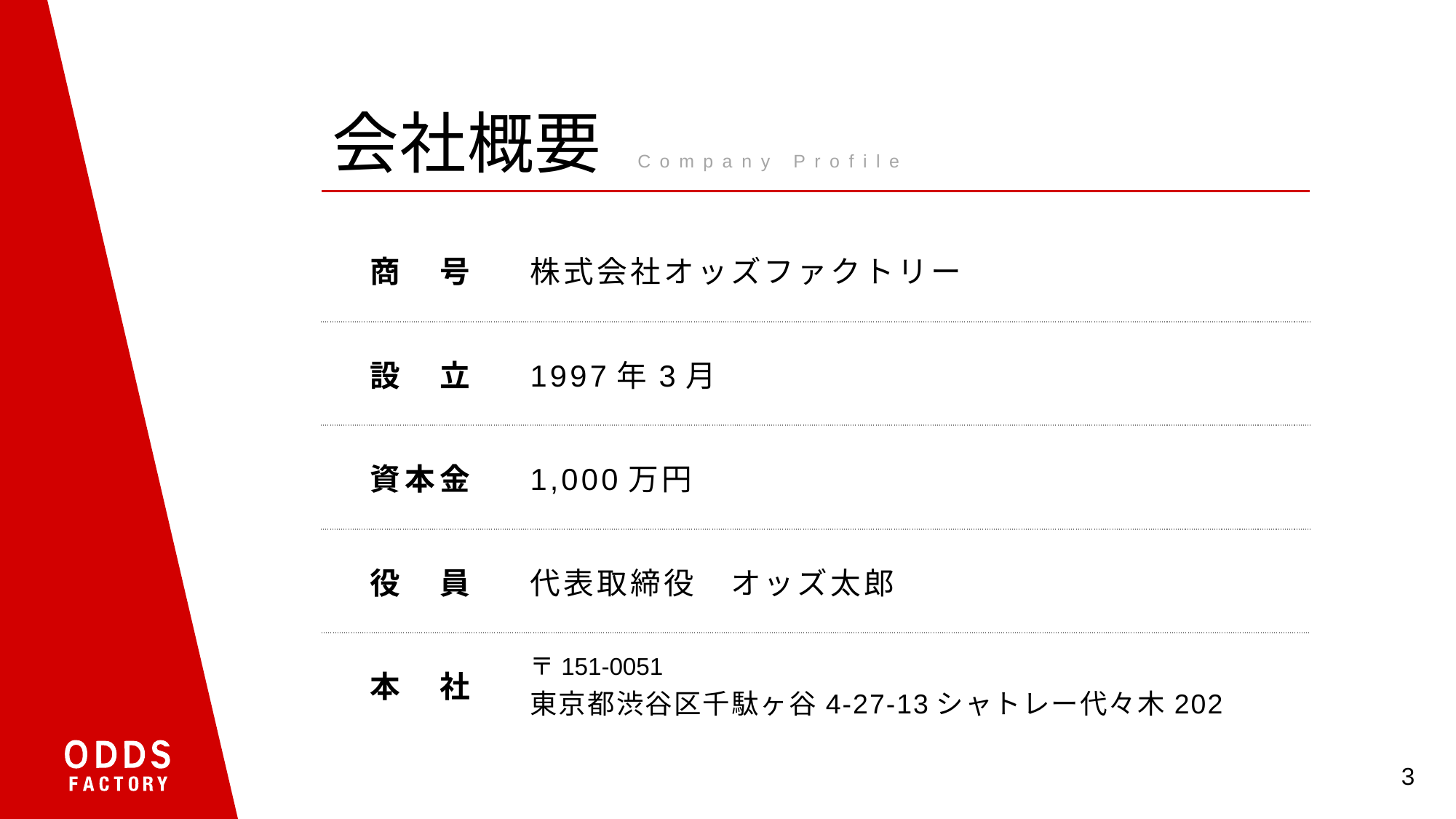

# 会社概要 Company Profile
| 商　号 | 株式会社オッズファクトリー |
| --- | --- |
| 設　立 | 1997年3月 |
| 資本金 | 1,000万円 |
| 役　員 | 代表取締役　オッズ太郎 |
| 本　社 | 〒151-0051 東京都渋谷区千駄ヶ谷4-27-13シャトレー代々木202 |